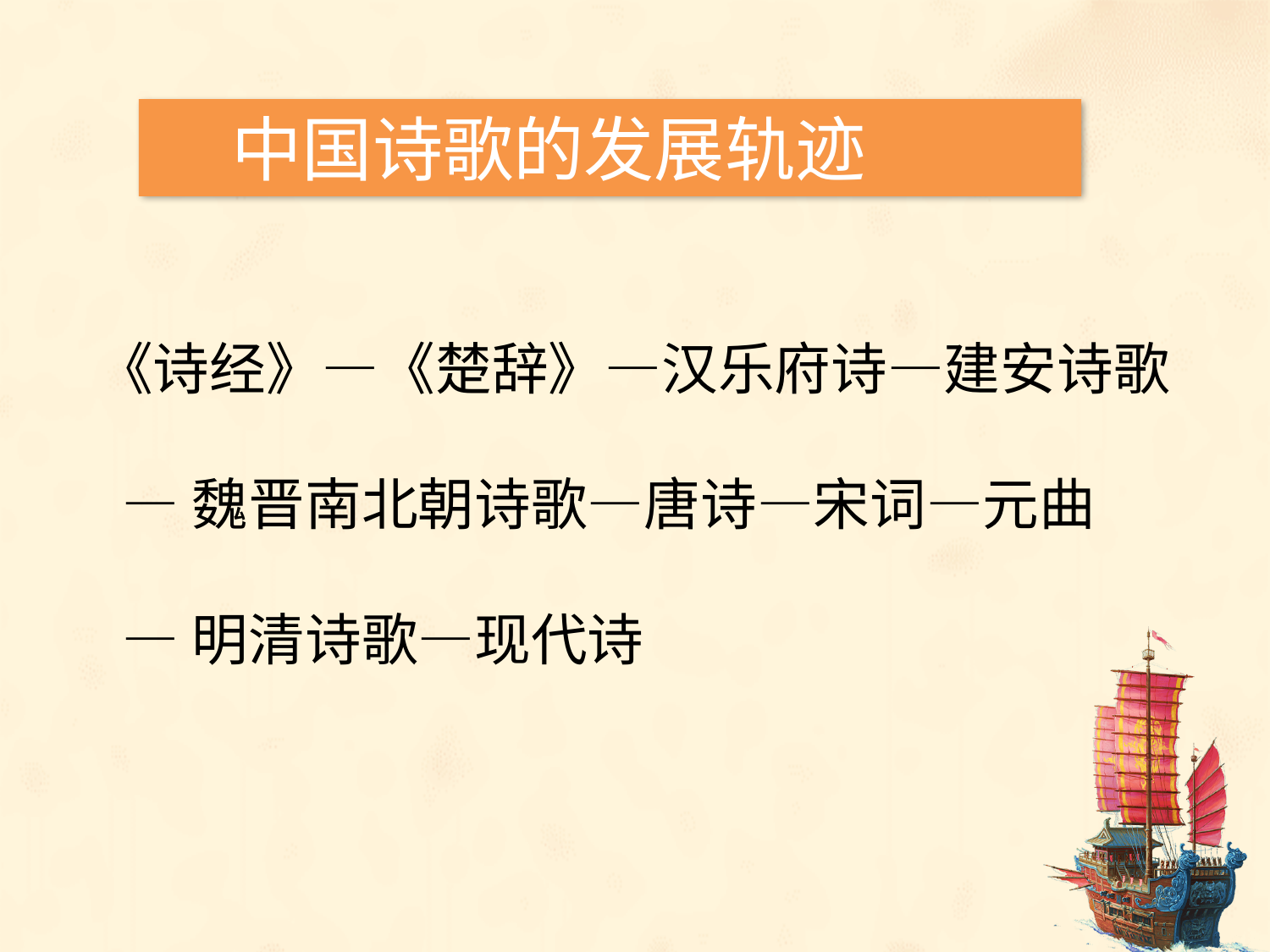

中国诗歌的发展轨迹
《诗经》—《楚辞》—汉乐府诗—建安诗歌

  —魏晋南北朝诗歌—唐诗—宋词—元曲

  —明清诗歌—现代诗